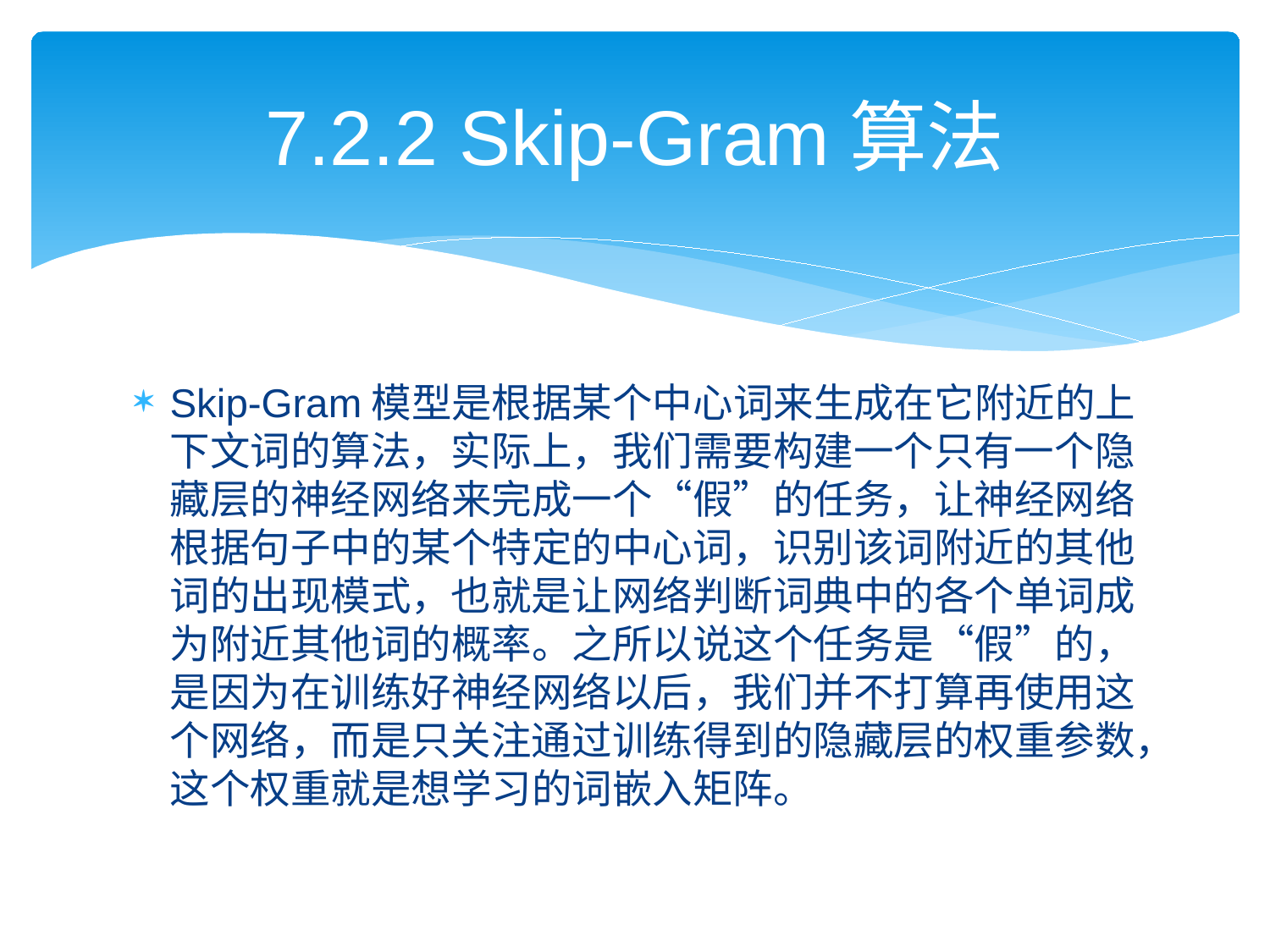

# 7.2.2 Skip-Gram算法
Skip-Gram模型是根据某个中心词来生成在它附近的上下文词的算法，实际上，我们需要构建一个只有一个隐藏层的神经网络来完成一个“假”的任务，让神经网络根据句子中的某个特定的中心词，识别该词附近的其他词的出现模式，也就是让网络判断词典中的各个单词成为附近其他词的概率。之所以说这个任务是“假”的，是因为在训练好神经网络以后，我们并不打算再使用这个网络，而是只关注通过训练得到的隐藏层的权重参数，这个权重就是想学习的词嵌入矩阵。